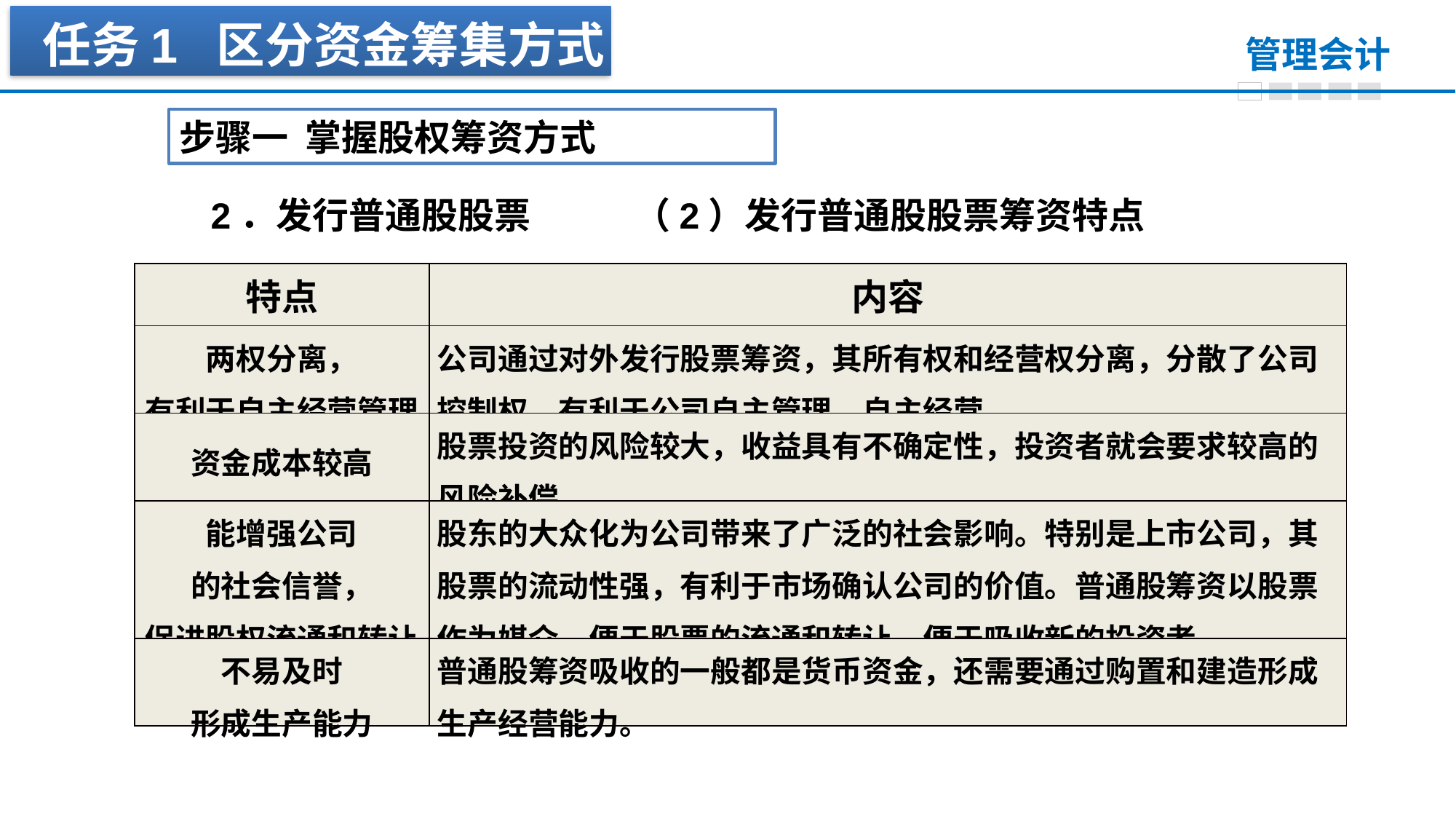

任务1  区分资金筹集方式
步骤一  掌握股权筹资方式
2．发行普通股股票
（2）发行普通股股票筹资特点
| 特点 | 内容 |
| --- | --- |
| 两权分离， 有利于自主经营管理 | 公司通过对外发行股票筹资，其所有权和经营权分离，分散了公司控制权，有利于公司自主管理、自主经营。 |
| 资金成本较高 | 股票投资的风险较大，收益具有不确定性，投资者就会要求较高的风险补偿。 |
| 能增强公司 的社会信誉， 促进股权流通和转让 | 股东的大众化为公司带来了广泛的社会影响。特别是上市公司，其股票的流动性强，有利于市场确认公司的价值。普通股筹资以股票作为媒介，便于股票的流通和转让，便于吸收新的投资者。 |
| 不易及时 形成生产能力 | 普通股筹资吸收的一般都是货币资金，还需要通过购置和建造形成生产经营能力。 |